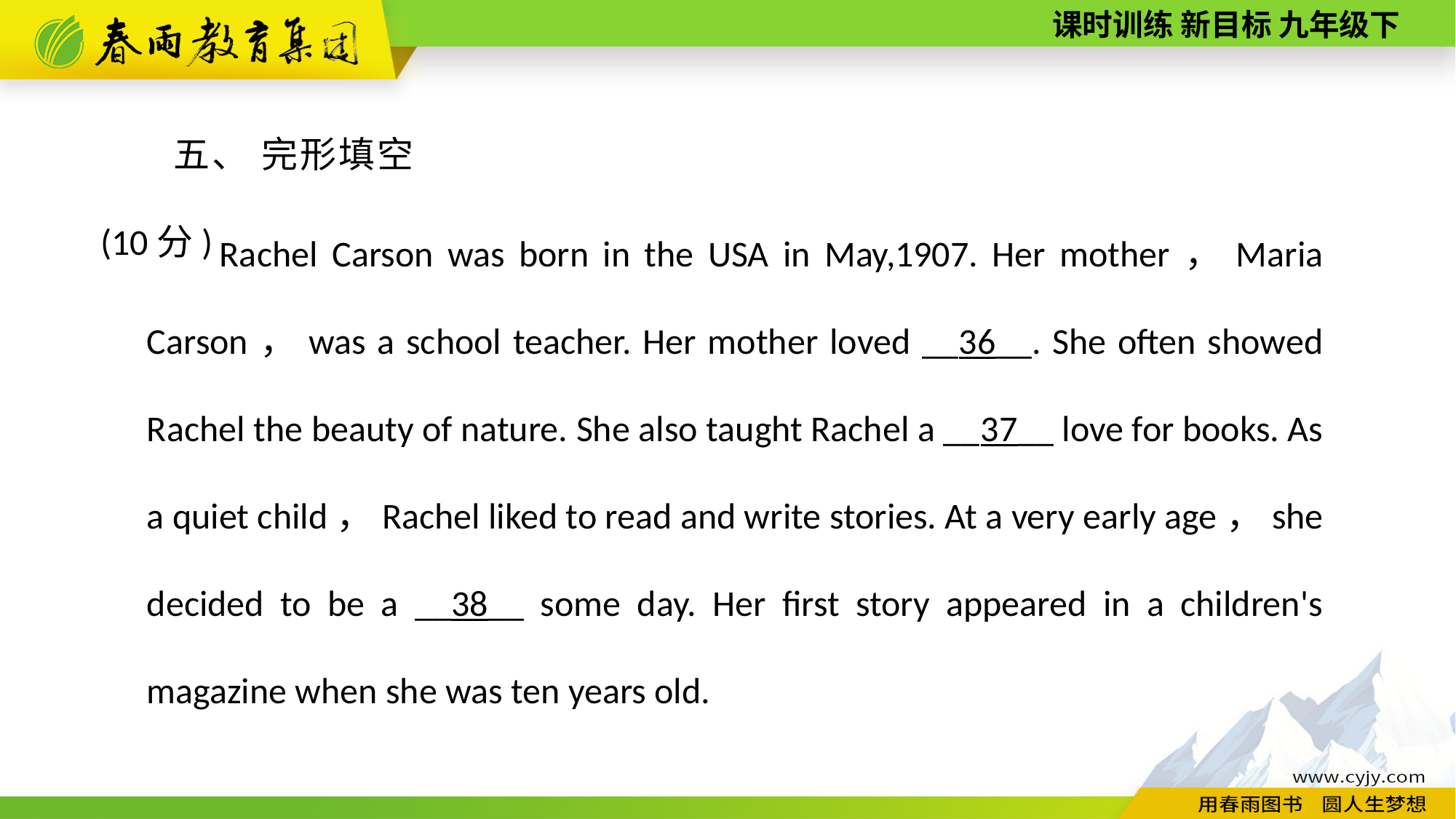

五、 完形填空(10分)
Rachel Carson was born in the USA in May,1907. Her mother，Maria Carson，was a school teacher. Her mother loved __36__. She often showed Rachel the beauty of nature. She also taught Rachel a __37__ love for books. As a quiet child，Rachel liked to read and write stories. At a very early age，she decided to be a __38__ some day. Her first story appeared in a children's magazine when she was ten years old.